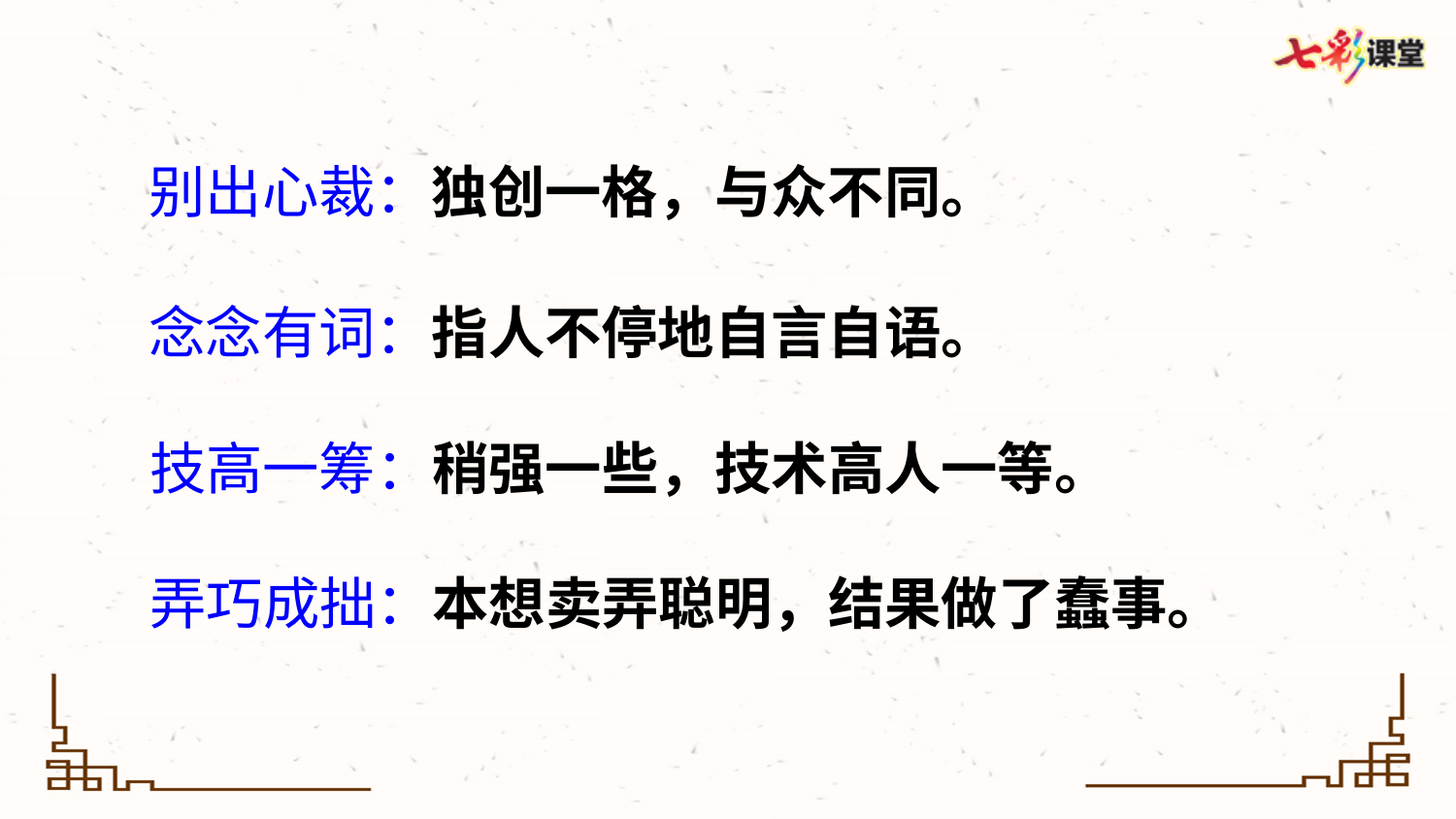

别出心裁：独创一格，与众不同。
念念有词：指人不停地自言自语。
技高一筹：稍强一些，技术高人一等。
弄巧成拙：本想卖弄聪明，结果做了蠢事。